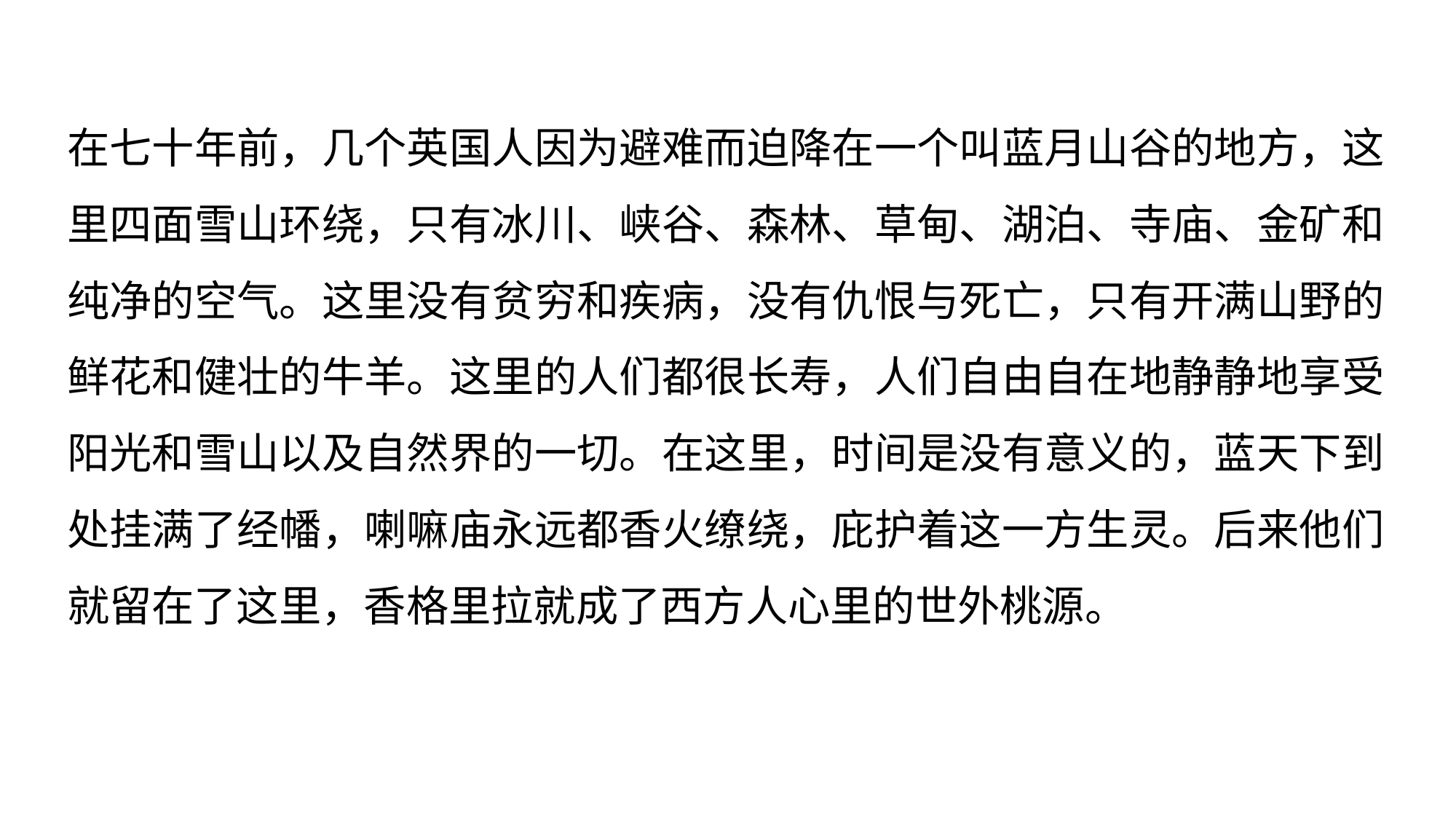

在七十年前，几个英国人因为避难而迫降在一个叫蓝月山谷的地方，这里四面雪山环绕，只有冰川、峡谷、森林、草甸、湖泊、寺庙、金矿和纯净的空气。这里没有贫穷和疾病，没有仇恨与死亡，只有开满山野的鲜花和健壮的牛羊。这里的人们都很长寿，人们自由自在地静静地享受阳光和雪山以及自然界的一切。在这里，时间是没有意义的，蓝天下到处挂满了经幡，喇嘛庙永远都香火缭绕，庇护着这一方生灵。后来他们就留在了这里，香格里拉就成了西方人心里的世外桃源。